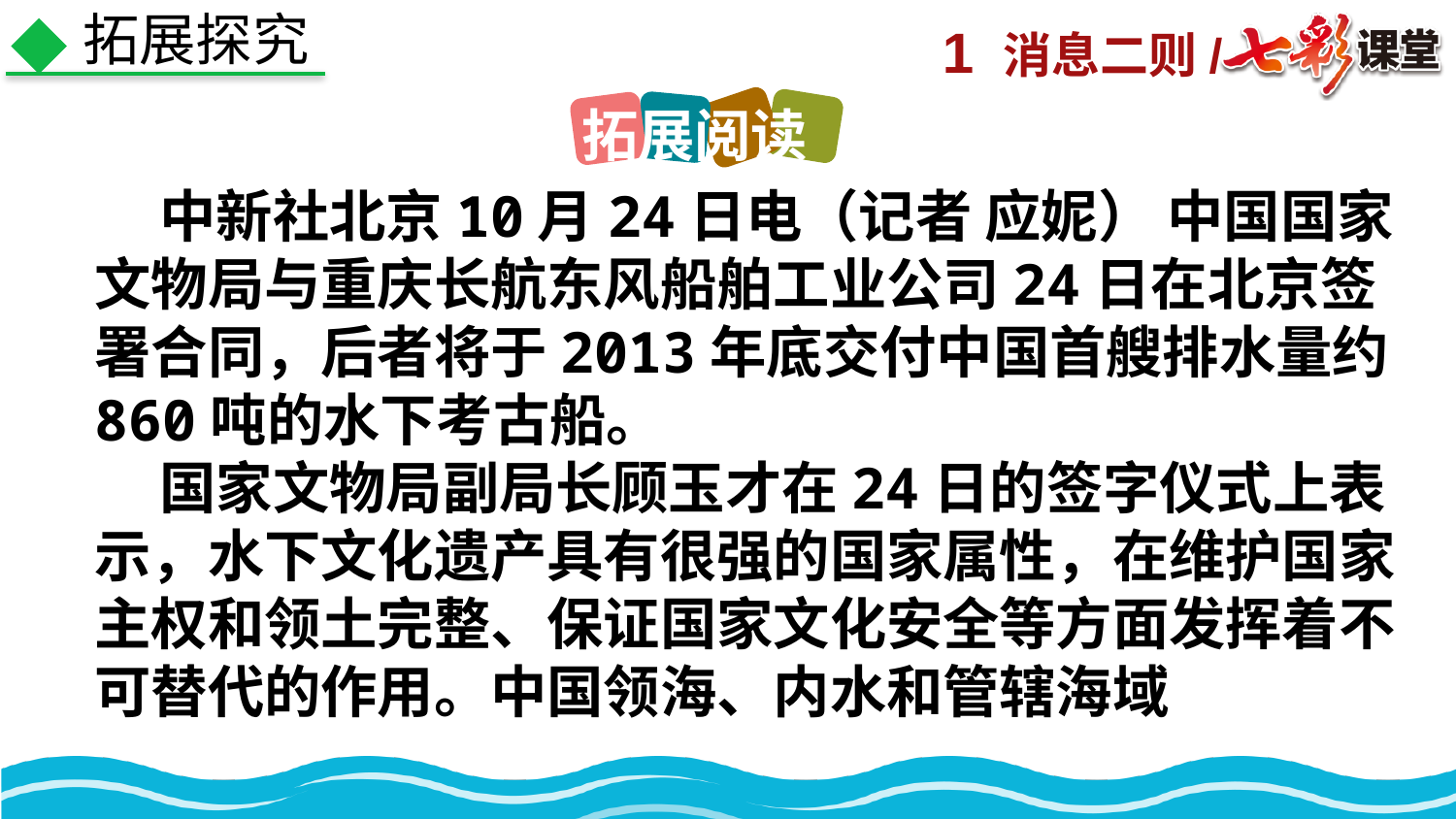

拓展探究

拓展阅读

    中新社北京10月24日电（记者 应妮） 中国国家文物局与重庆长航东风船舶工业公司24日在北京签署合同，后者将于2013年底交付中国首艘排水量约860吨的水下考古船。
    国家文物局副局长顾玉才在24日的签字仪式上表示，水下文化遗产具有很强的国家属性，在维护国家主权和领土完整、保证国家文化安全等方面发挥着不可替代的作用。中国领海、内水和管辖海域